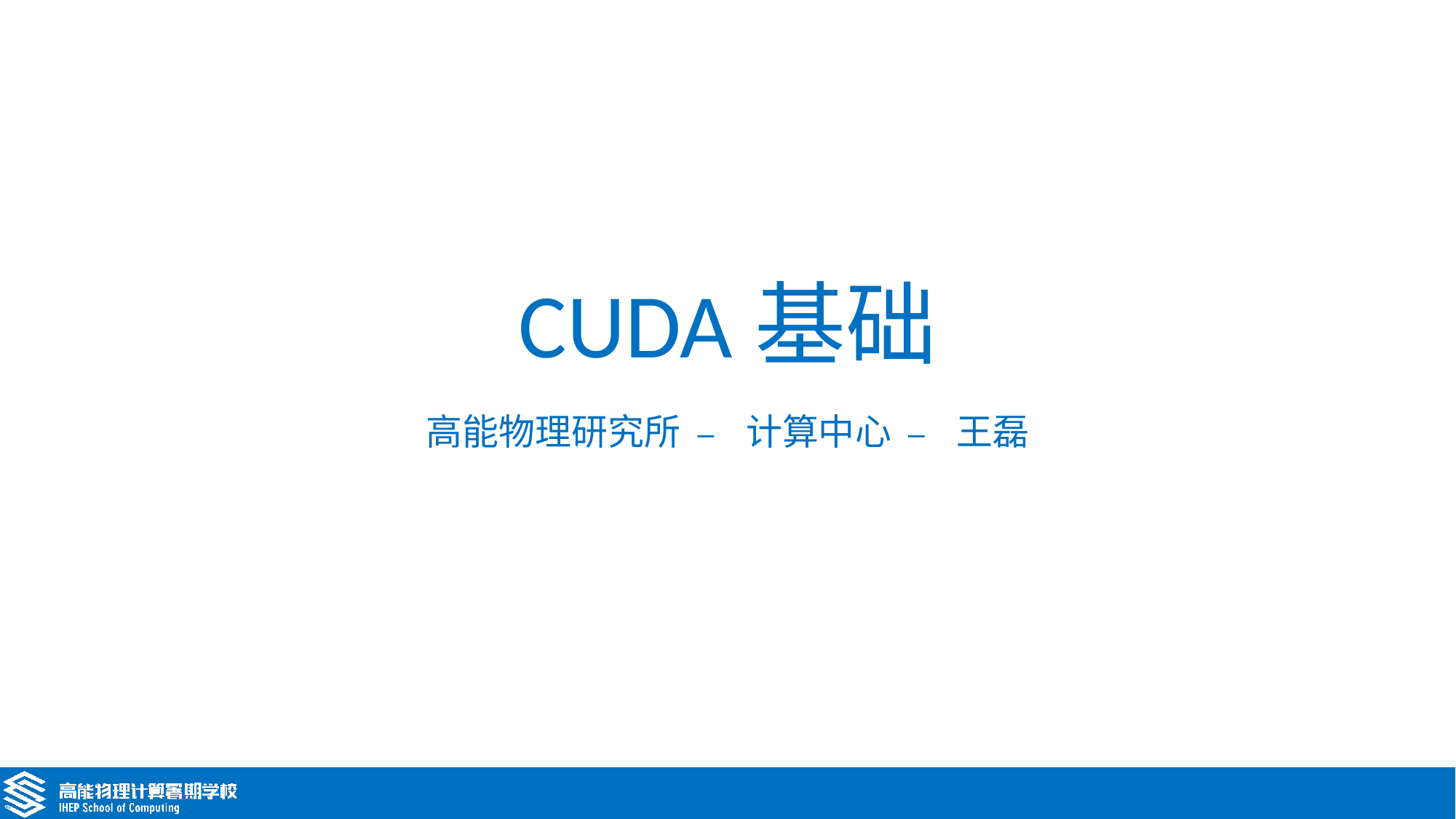

# CUDA基础
高能物理研究所 - 计算中心 - 王磊